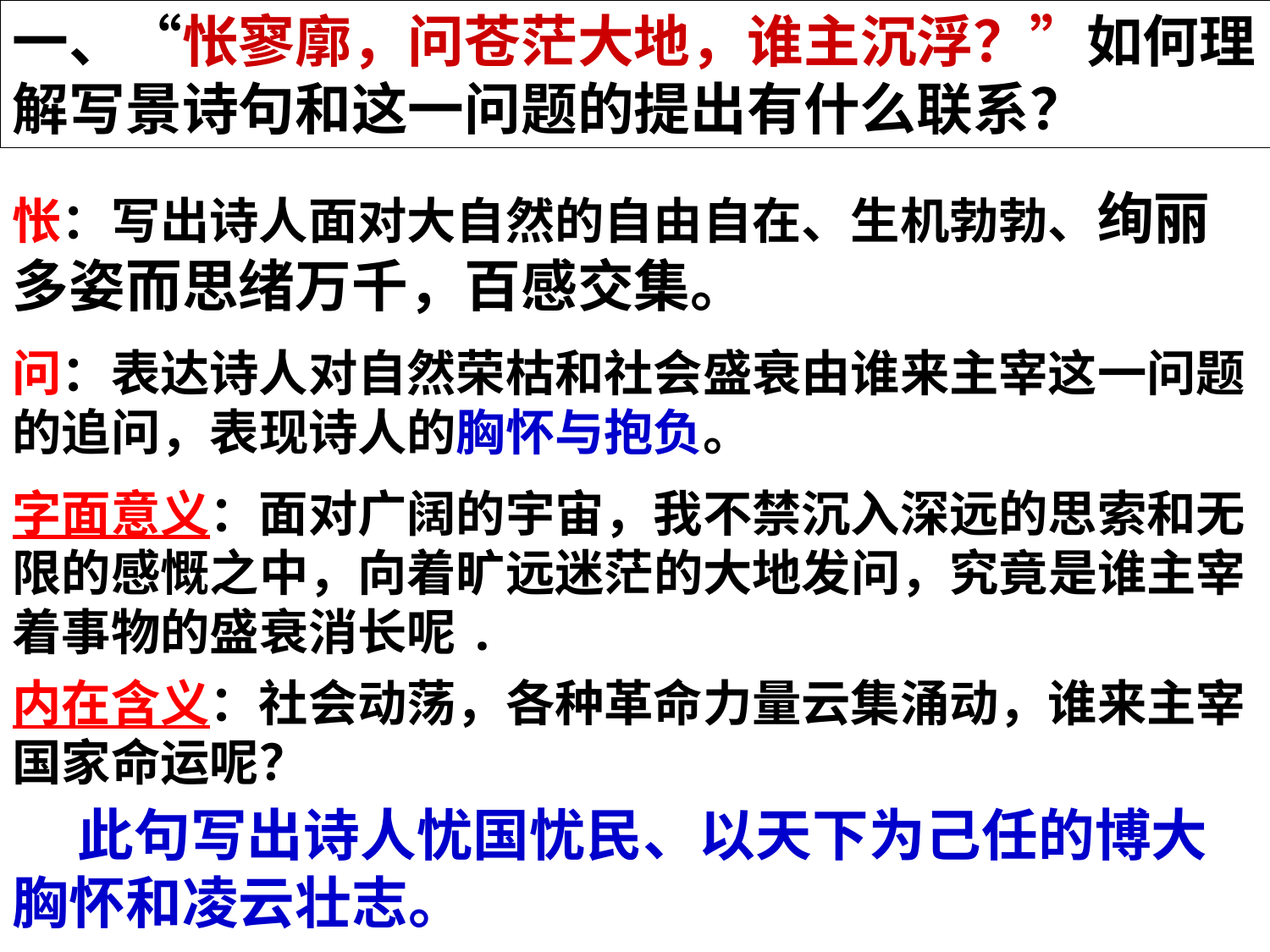

一、“怅寥廓，问苍茫大地，谁主沉浮？”如何理解写景诗句和这一问题的提出有什么联系？
怅：写出诗人面对大自然的自由自在、生机勃勃、绚丽多姿而思绪万千，百感交集。
问：表达诗人对自然荣枯和社会盛衰由谁来主宰这一问题的追问，表现诗人的胸怀与抱负。
字面意义：面对广阔的宇宙，我不禁沉入深远的思索和无限的感慨之中，向着旷远迷茫的大地发问，究竟是谁主宰着事物的盛衰消长呢.
内在含义：社会动荡，各种革命力量云集涌动，谁来主宰国家命运呢？
    此句写出诗人忧国忧民、以天下为己任的博大胸怀和凌云壮志。
37